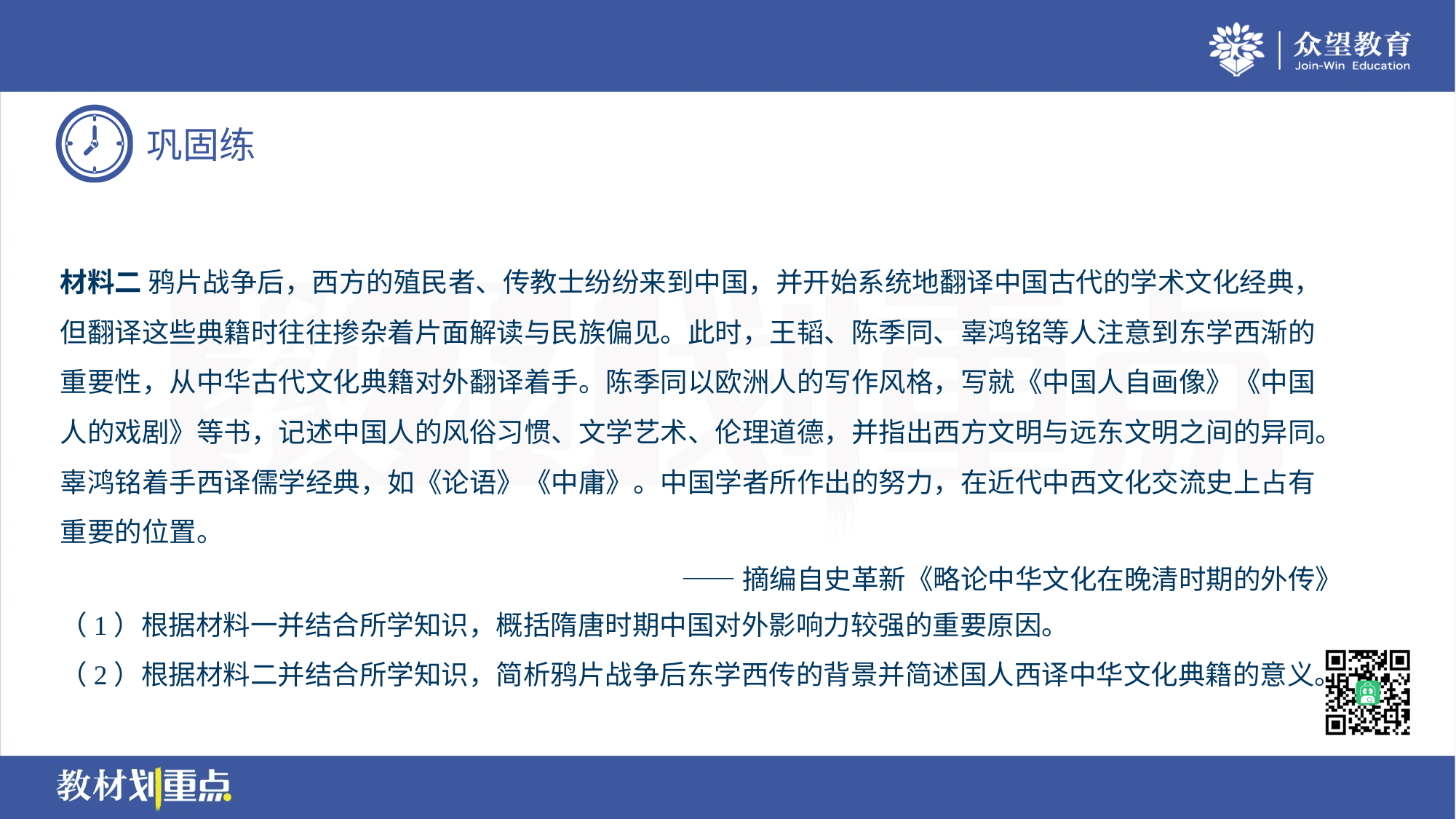

材料二 鸦片战争后，西方的殖民者、传教士纷纷来到中国，并开始系统地翻译中国古代的学术文化经典，
但翻译这些典籍时往往掺杂着片面解读与民族偏见。此时，王韬、陈季同、辜鸿铭等人注意到东学西渐的
重要性，从中华古代文化典籍对外翻译着手。陈季同以欧洲人的写作风格，写就《中国人自画像》《中国
人的戏剧》等书，记述中国人的风俗习惯、文学艺术、伦理道德，并指出西方文明与远东文明之间的异同。
辜鸿铭着手西译儒学经典，如《论语》《中庸》。中国学者所作出的努力，在近代中西文化交流史上占有
重要的位置。
——摘编自史革新《略论中华文化在晚清时期的外传》
（1）根据材料一并结合所学知识，概括隋唐时期中国对外影响力较强的重要原因。
（2）根据材料二并结合所学知识，简析鸦片战争后东学西传的背景并简述国人西译中华文化典籍的意义。